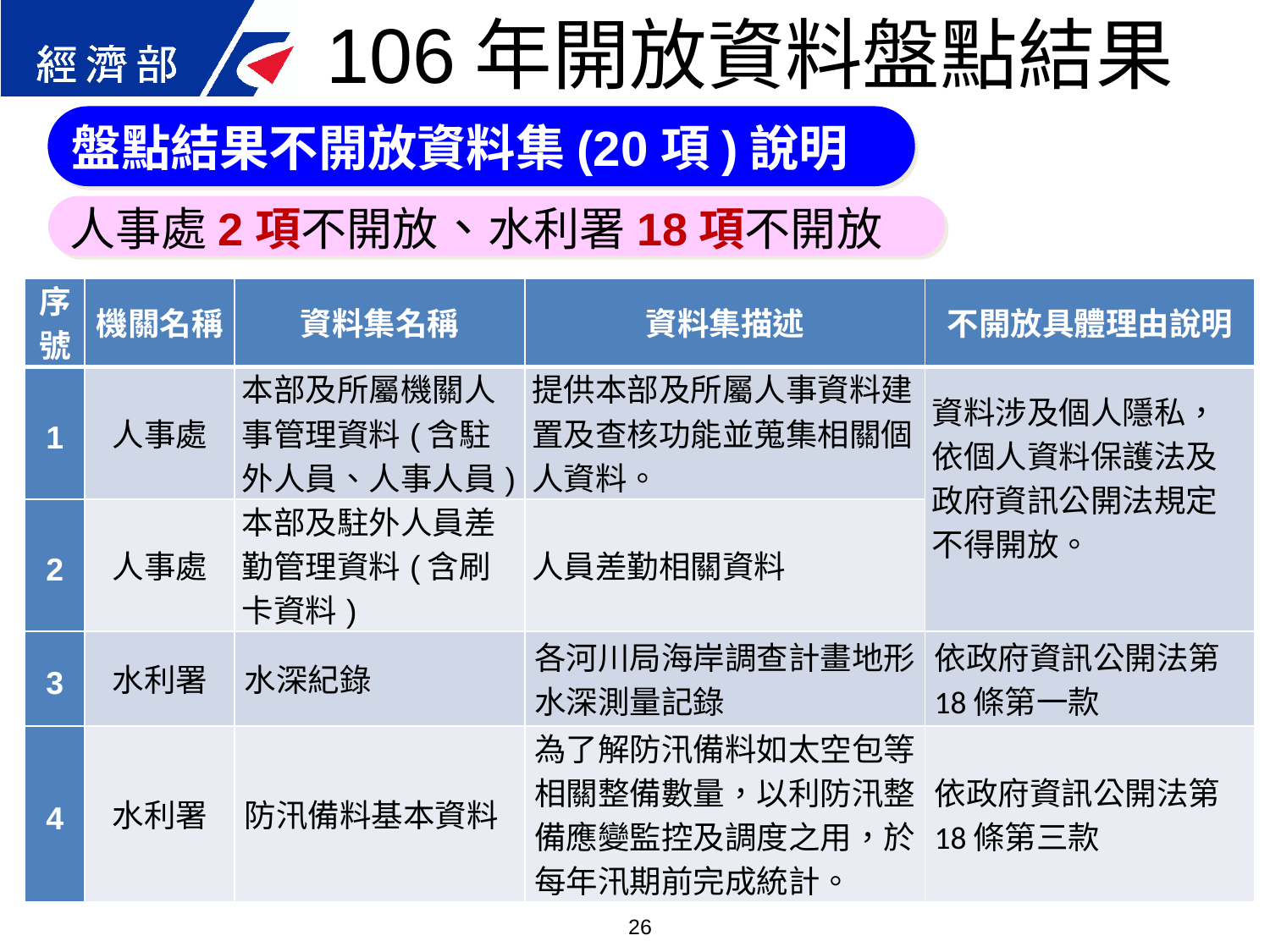

106年開放資料盤點結果
盤點結果不開放資料集(20項)說明
人事處2項不開放、水利署18項不開放
| 序號 | 機關名稱 | 資料集名稱 | 資料集描述 | 不開放具體理由說明 |
| --- | --- | --- | --- | --- |
| 1 | 人事處 | 本部及所屬機關人事管理資料(含駐外人員、人事人員) | 提供本部及所屬人事資料建置及查核功能並蒐集相關個人資料。 | 資料涉及個人隱私，依個人資料保護法及政府資訊公開法規定不得開放。 |
| 2 | 人事處 | 本部及駐外人員差勤管理資料(含刷卡資料) | 人員差勤相關資料 |  |
| 3 | 水利署 | 水深紀錄 | 各河川局海岸調查計畫地形水深測量記錄 | 依政府資訊公開法第18條第一款 |
| 4 | 水利署 | 防汛備料基本資料 | 為了解防汛備料如太空包等相關整備數量，以利防汛整備應變監控及調度之用，於每年汛期前完成統計。 | 依政府資訊公開法第18條第三款 |
26